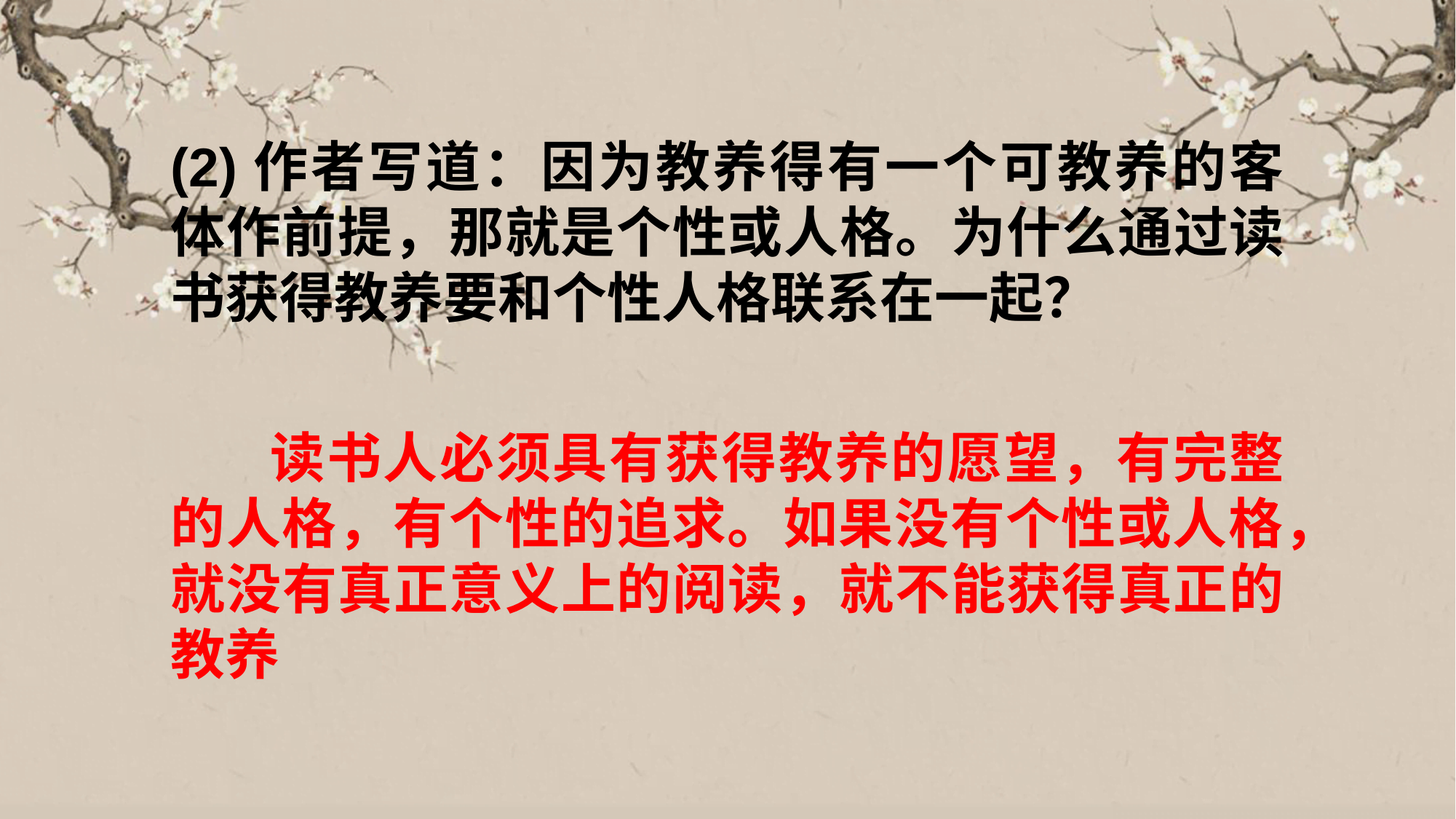

(2)作者写道：因为教养得有一个可教养的客体作前提，那就是个性或人格。为什么通过读书获得教养要和个性人格联系在一起？

  　读书人必须具有获得教养的愿望，有完整的人格，有个性的追求。如果没有个性或人格，就没有真正意义上的阅读，就不能获得真正的教养